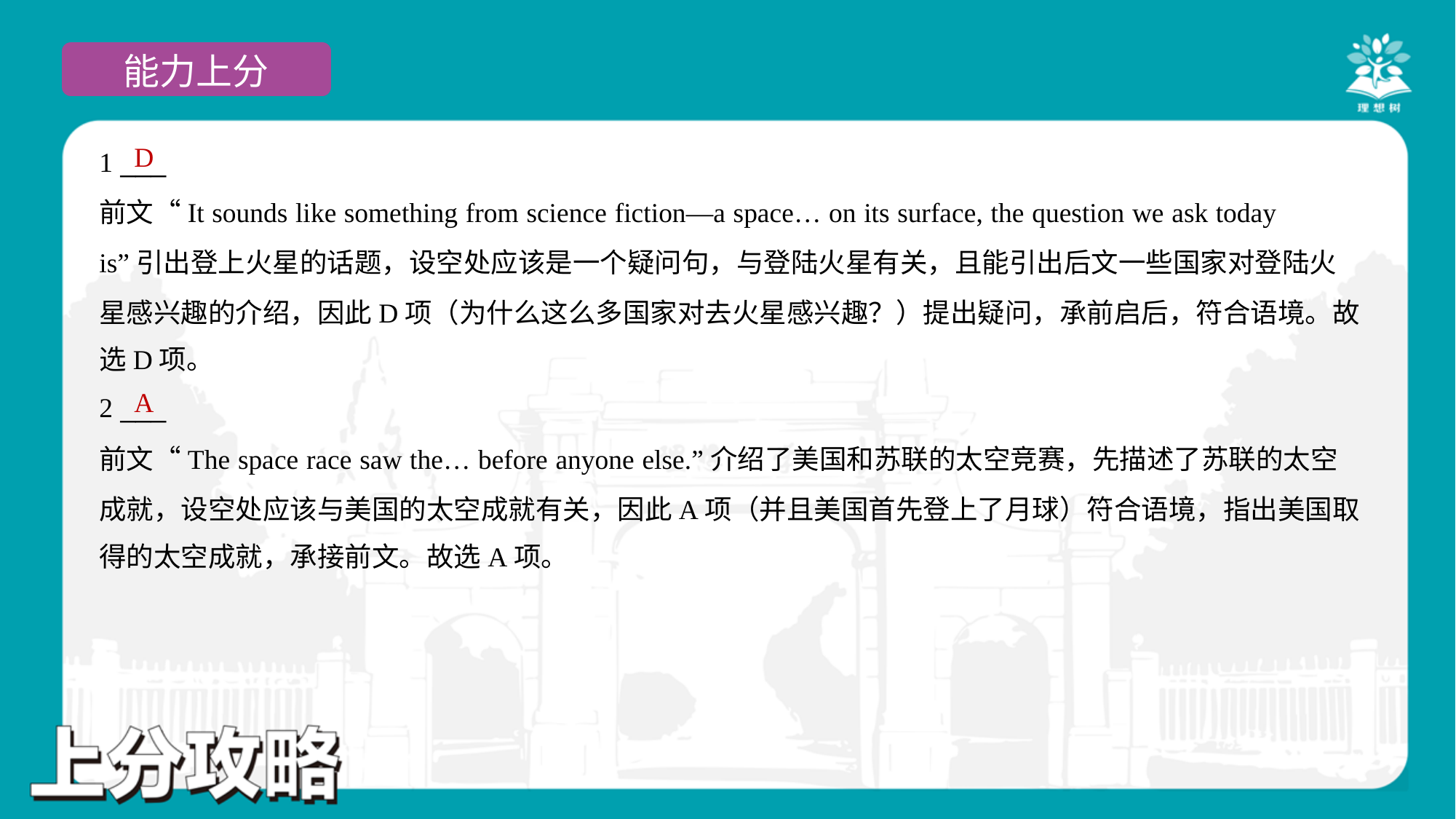

D
1 ___
前文“It sounds like something from science fiction—a space… on its surface, the question we ask today
is”引出登上火星的话题，设空处应该是一个疑问句，与登陆火星有关，且能引出后文一些国家对登陆火
星感兴趣的介绍，因此D项（为什么这么多国家对去火星感兴趣？）提出疑问，承前启后，符合语境。故
选D项。
A
2 ___
前文“The space race saw the… before anyone else.”介绍了美国和苏联的太空竞赛，先描述了苏联的太空
成就，设空处应该与美国的太空成就有关，因此A项（并且美国首先登上了月球）符合语境，指出美国取
得的太空成就，承接前文。故选A项。